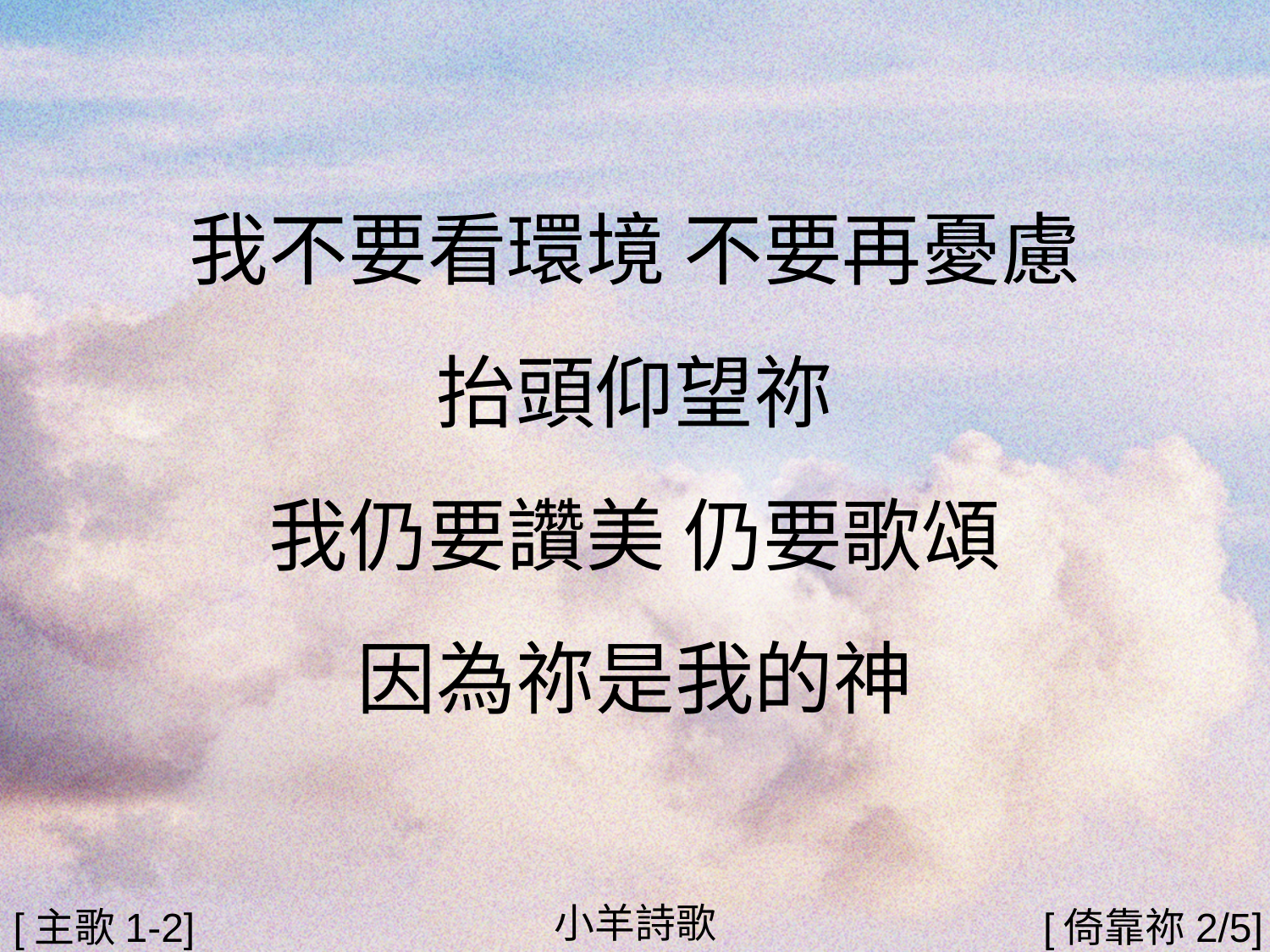

我不要看環境 不要再憂慮
抬頭仰望祢
我仍要讚美 仍要歌頌
因為祢是我的神
#

小羊詩歌
[主歌1-2]
[倚靠祢2/5]